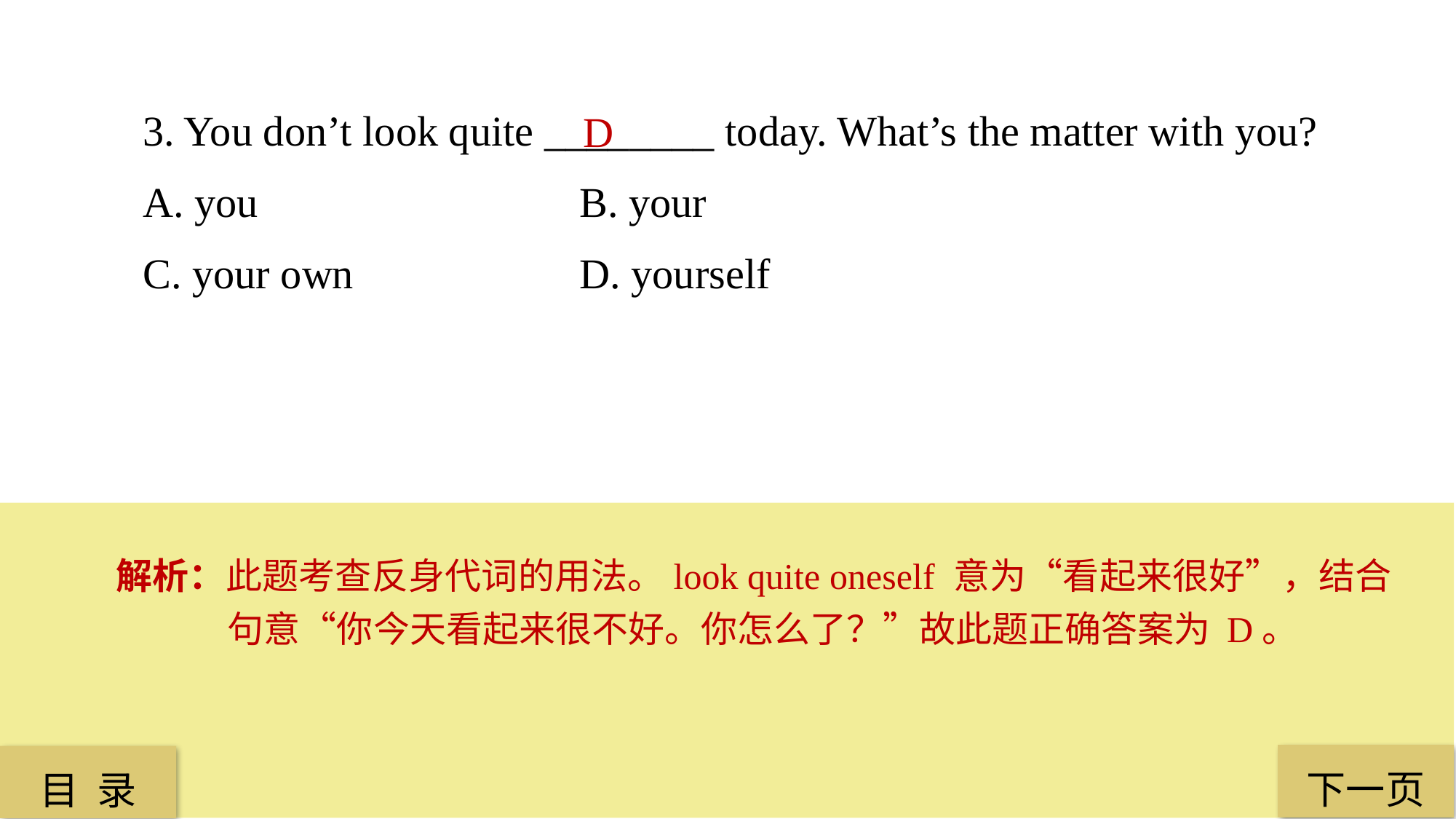

3. You don’t look quite ________ today. What’s the matter with you?
A. you 			B. your
C. your own 		D. yourself
D
解析：此题考查反身代词的用法。look quite oneself 意为“看起来很好”，结合句意“你今天看起来很不好。你怎么了？”故此题正确答案为 D。